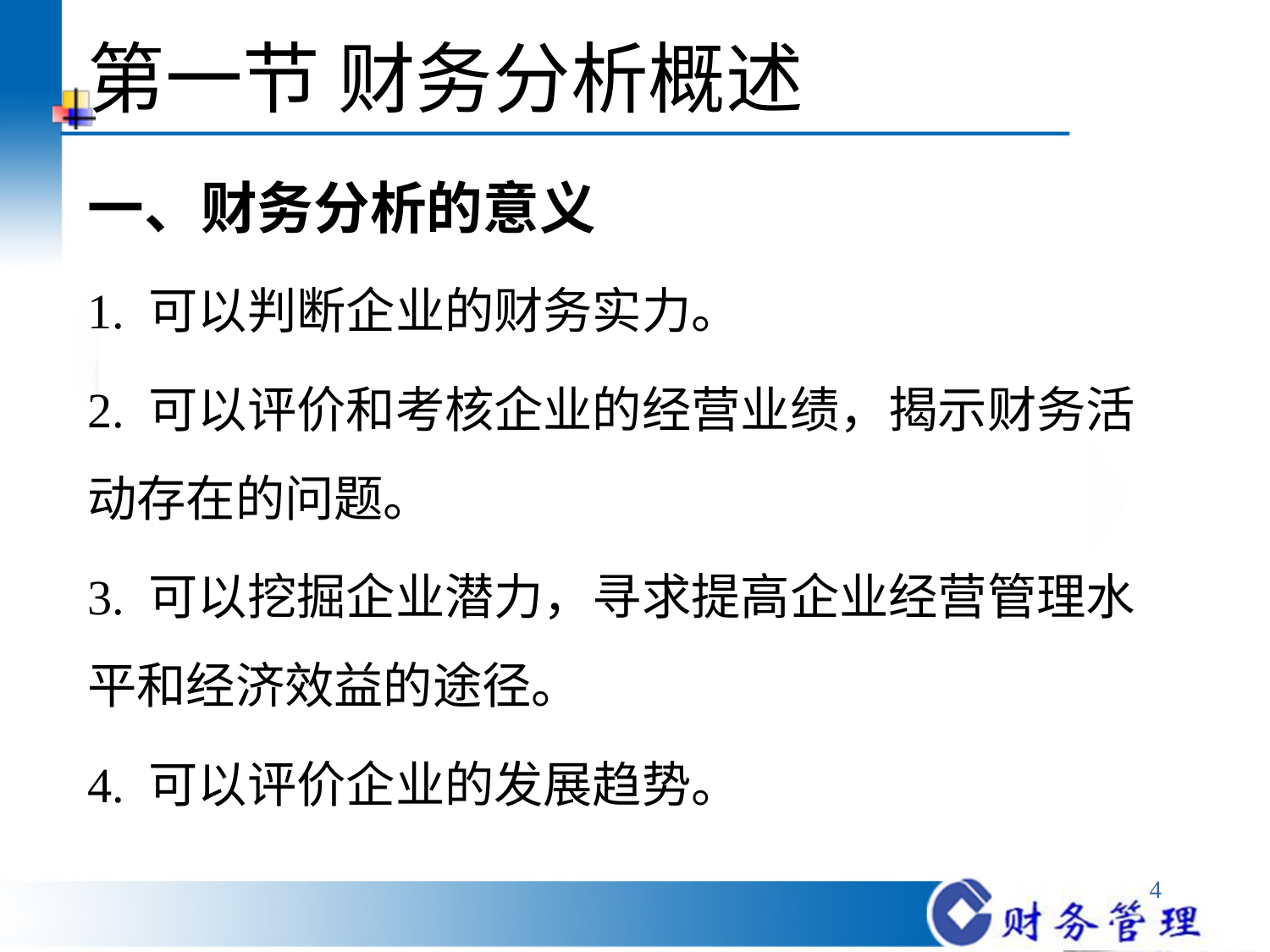

# 第一节 财务分析概述
一、财务分析的意义
1. 可以判断企业的财务实力。
2. 可以评价和考核企业的经营业绩，揭示财务活动存在的问题。
3. 可以挖掘企业潜力，寻求提高企业经营管理水平和经济效益的途径。
4. 可以评价企业的发展趋势。

4